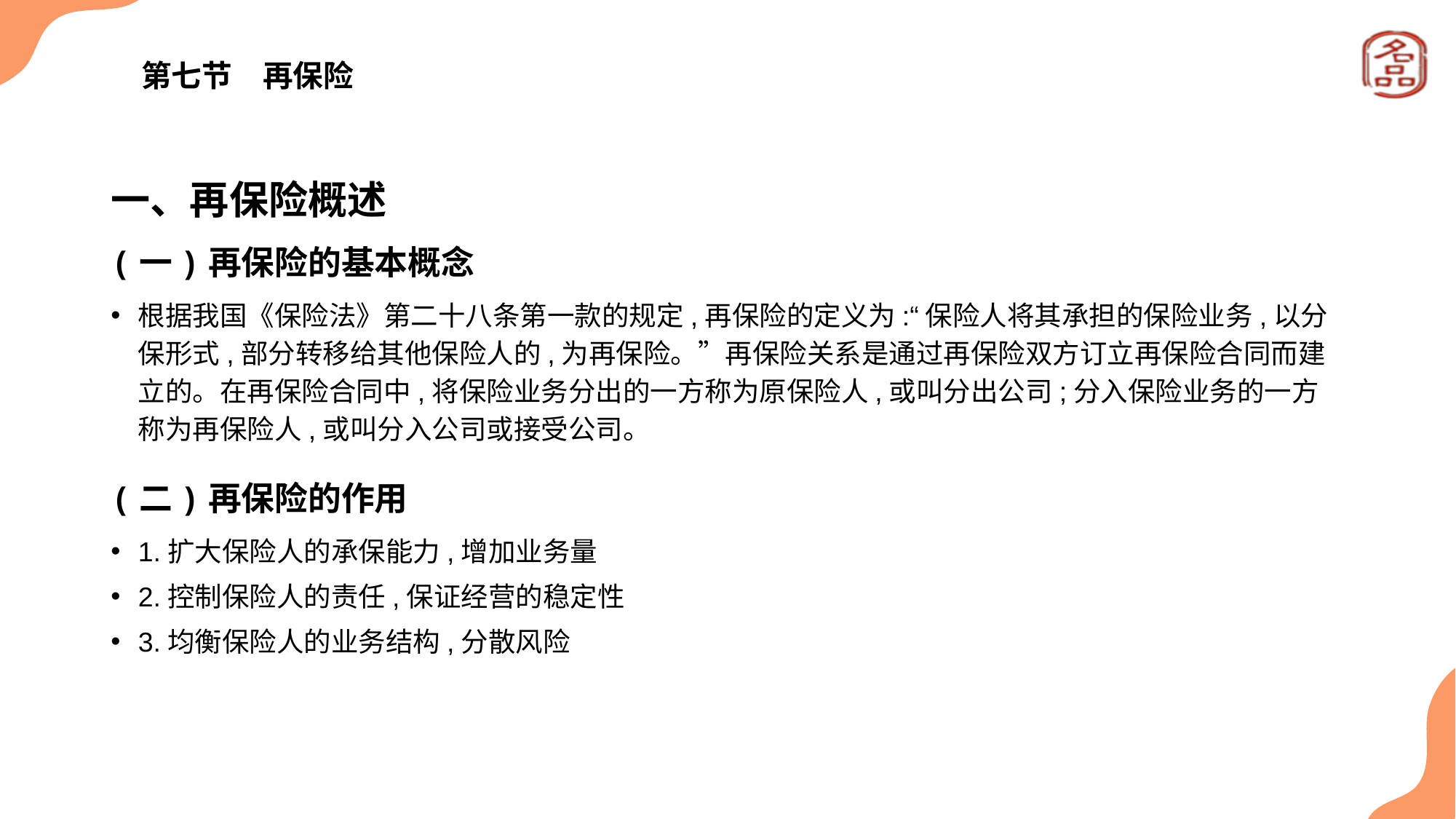

# 第七节　再保险
一、再保险概述
(一)再保险的基本概念
根据我国《保险法》第二十八条第一款的规定,再保险的定义为:“保险人将其承担的保险业务,以分保形式,部分转移给其他保险人的,为再保险。”再保险关系是通过再保险双方订立再保险合同而建立的。在再保险合同中,将保险业务分出的一方称为原保险人,或叫分出公司;分入保险业务的一方称为再保险人,或叫分入公司或接受公司。
(二)再保险的作用
1.扩大保险人的承保能力,增加业务量
2.控制保险人的责任,保证经营的稳定性
3.均衡保险人的业务结构,分散风险